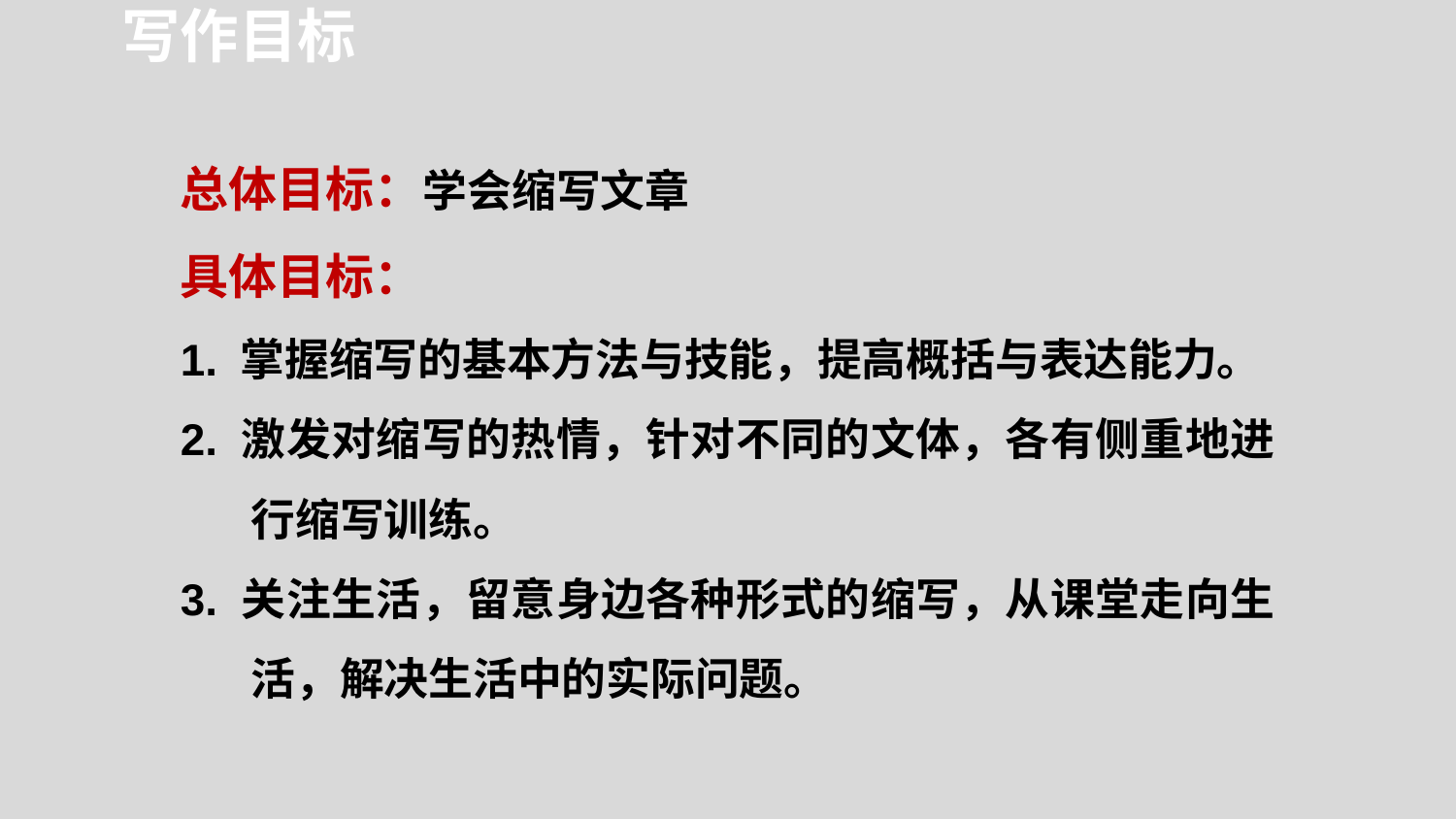

写作目标
总体目标：学会缩写文章
具体目标：
1. 掌握缩写的基本方法与技能，提高概括与表达能力。
2. 激发对缩写的热情，针对不同的文体，各有侧重地进行缩写训练。
3. 关注生活，留意身边各种形式的缩写，从课堂走向生活，解决生活中的实际问题。